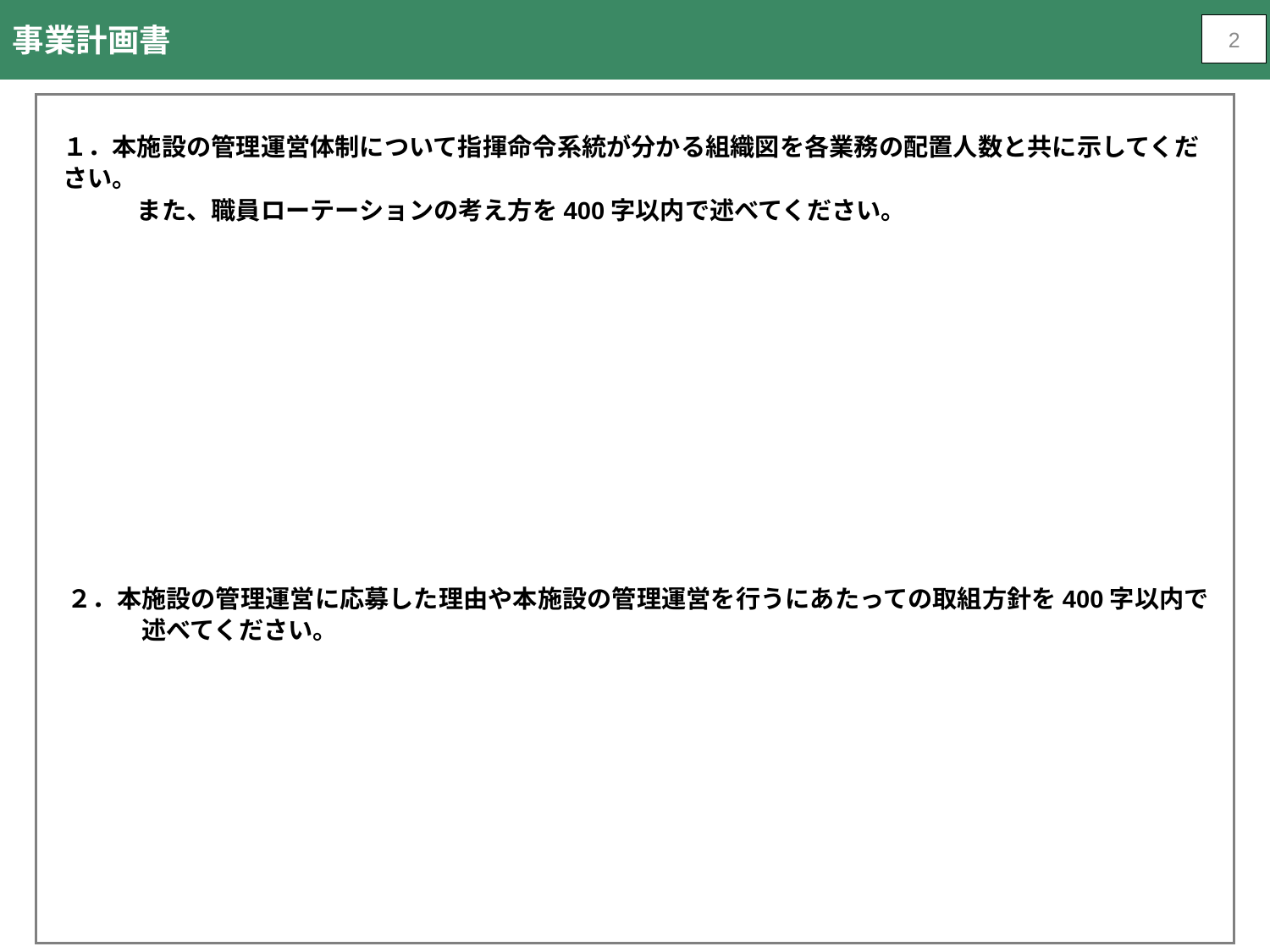

事業計画書
2

１．本施設の管理運営体制について指揮命令系統が分かる組織図を各業務の配置人数と共に示してください。
　　　また、職員ローテーションの考え方を400字以内で述べてください。

２．本施設の管理運営に応募した理由や本施設の管理運営を行うにあたっての取組方針を400字以内で
　　　述べてください。